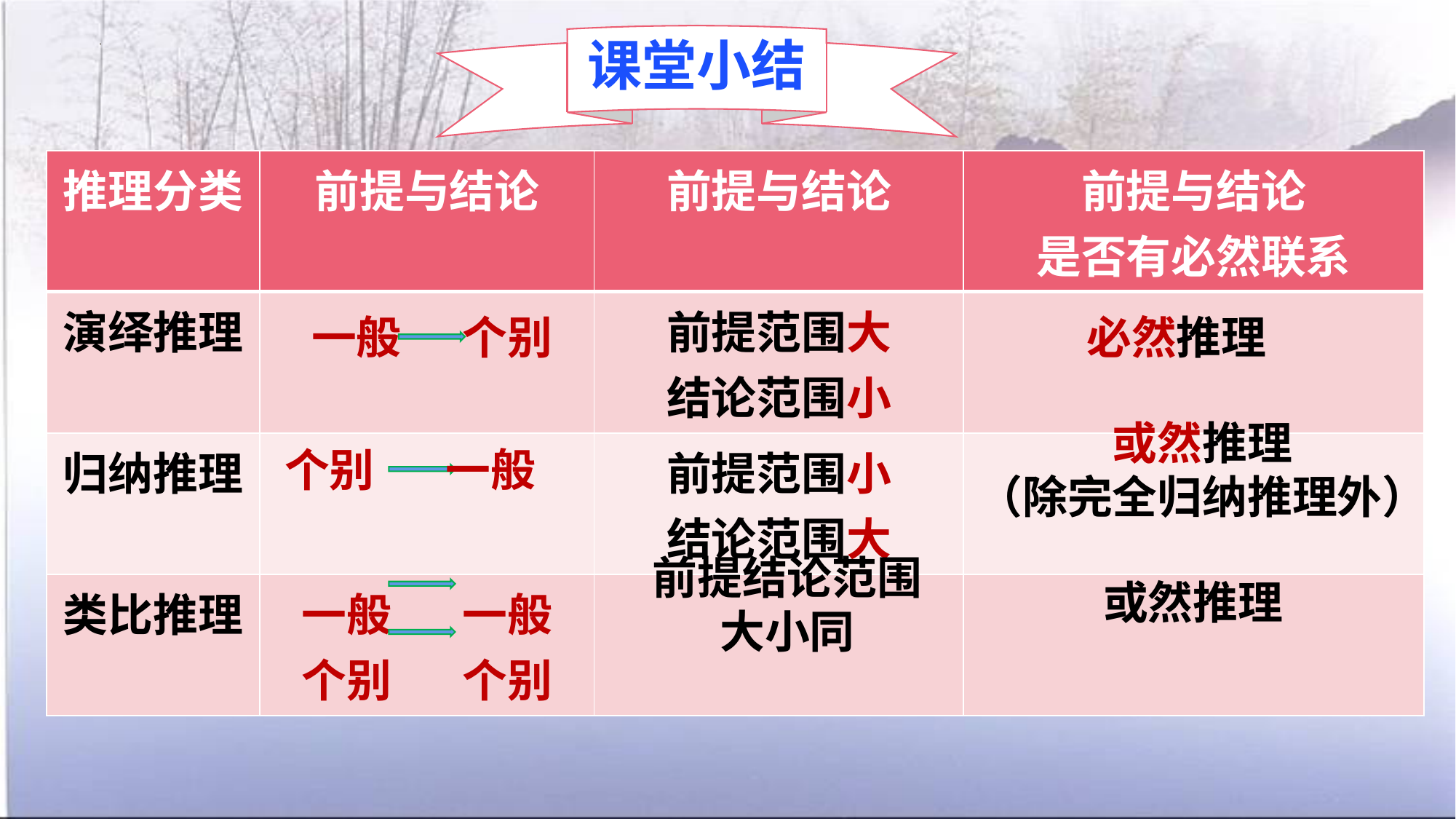

课堂小结

| 推理分类 | 前提与结论 | 前提与结论 | 前提与结论 是否有必然联系 |
| --- | --- | --- | --- |
| 演绎推理 |  | 前提范围大 结论范围小 |  |
| 归纳推理 |  | 前提范围小 结论范围大 |  |
| 类比推理 | 一般 一般 个别 个别 |  |  |
必然推理
一般      个别

或然推理
（除完全归纳推理外）
个别       一般

前提结论范围
大小同
或然推理